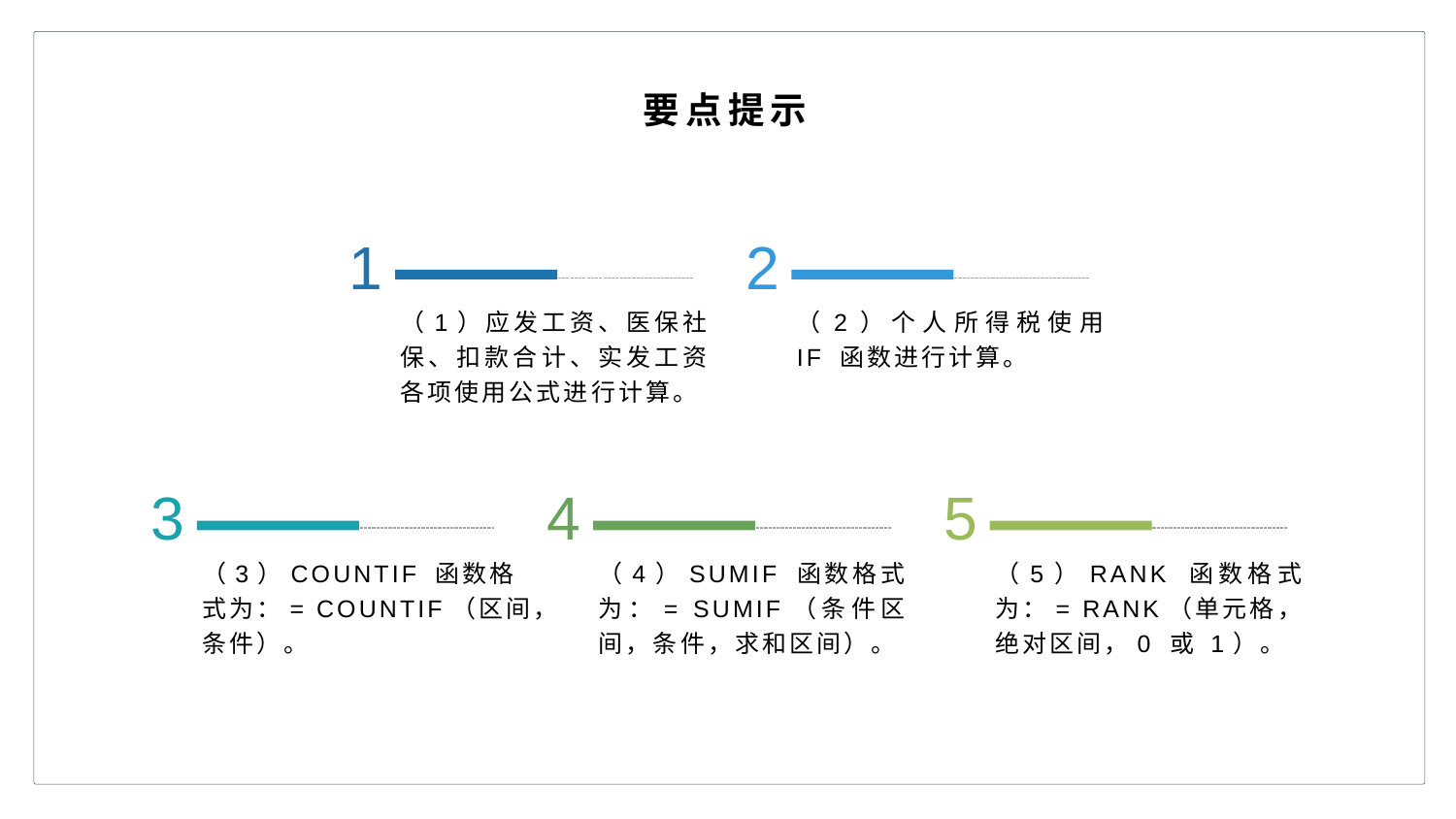

要点提示
1
2

（1）应发工资、医保社保、扣款合计、实发工资各项使用公式进行计算。
（2）个人所得税使用 IF 函数进行计算。
3
4
5

（3）COUNTIF 函数格式为：= COUNTIF（区间，条件）。
（4）SUMIF 函数格式为：= SUMIF（条件区间，条件，求和区间）。
（5）RANK 函数格式为：= RANK（单元格，绝对区间，0 或 1）。